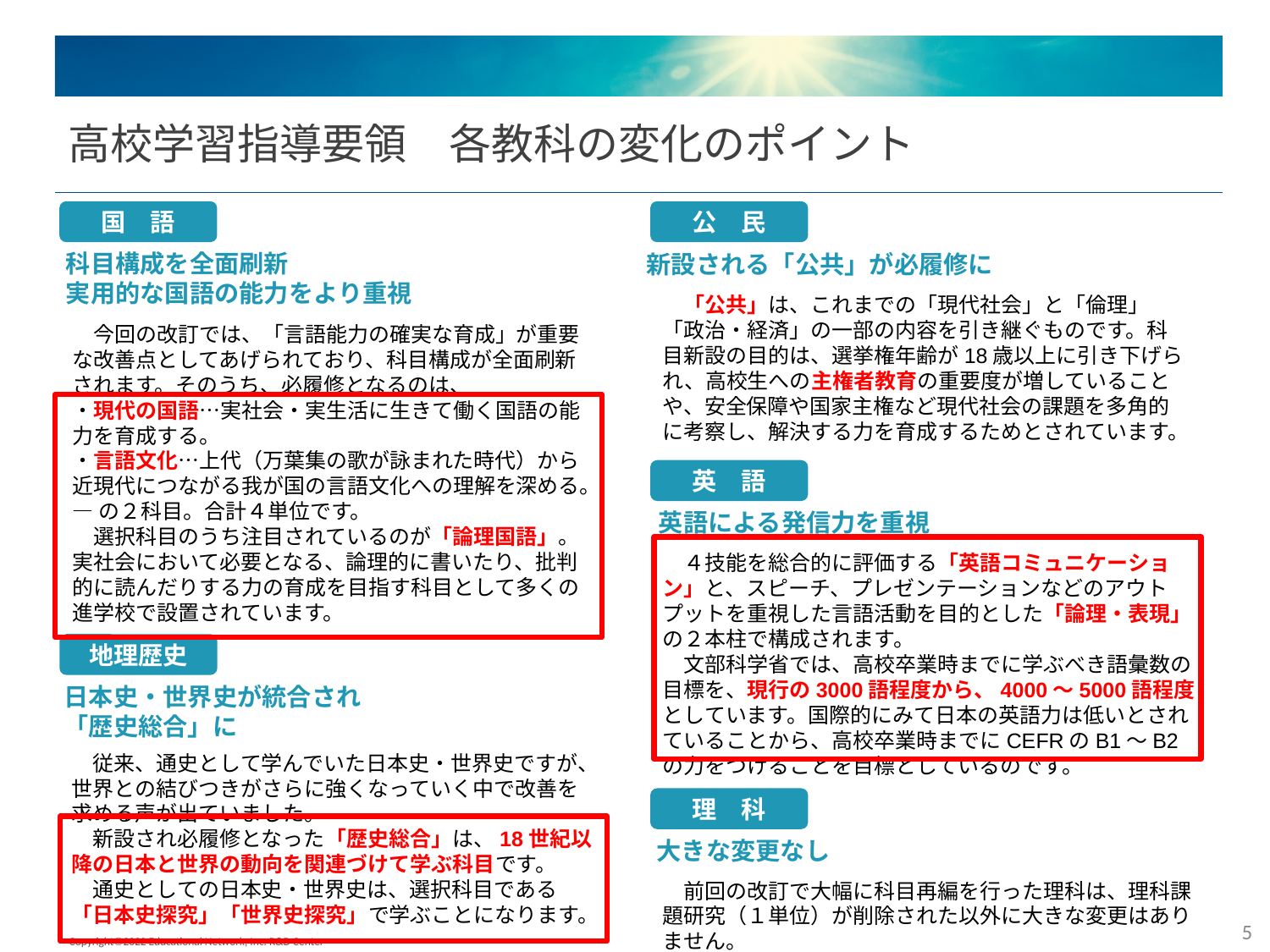

# 高校学習指導要領　各教科の変化のポイント
国　語
公　民
科目構成を全面刷新
実用的な国語の能力をより重視
新設される「公共」が必履修に
　「公共」は、これまでの「現代社会」と「倫理」「政治・経済」の一部の内容を引き継ぐものです。科目新設の目的は、選挙権年齢が18歳以上に引き下げられ、高校生への主権者教育の重要度が増していることや、安全保障や国家主権など現代社会の課題を多角的に考察し、解決する力を育成するためとされています。
　今回の改訂では、「言語能力の確実な育成」が重要な改善点としてあげられており、科目構成が全面刷新されます。そのうち、必履修となるのは、
・現代の国語…実社会・実生活に生きて働く国語の能力を育成する。
・言語文化…上代（万葉集の歌が詠まれた時代）から近現代につながる我が国の言語文化への理解を深める。
―の２科目。合計４単位です。
　選択科目のうち注目されているのが「論理国語」。実社会において必要となる、論理的に書いたり、批判的に読んだりする力の育成を目指す科目として多くの進学校で設置されています。

英　語
英語による発信力を重視

　４技能を総合的に評価する「英語コミュニケーション」と、スピーチ、プレゼンテーションなどのアウトプットを重視した言語活動を目的とした「論理・表現」の２本柱で構成されます。
　文部科学省では、高校卒業時までに学ぶべき語彙数の目標を、現行の3000語程度から、4000～5000語程度としています。国際的にみて日本の英語力は低いとされていることから、高校卒業時までにCEFRのB1～B2の力をつけることを目標としているのです。
地理歴史
日本史・世界史が統合され
「歴史総合」に
　従来、通史として学んでいた日本史・世界史ですが、世界との結びつきがさらに強くなっていく中で改善を求める声が出ていました。
　新設され必履修となった「歴史総合」は、18世紀以降の日本と世界の動向を関連づけて学ぶ科目です。
　通史としての日本史・世界史は、選択科目である「日本史探究」「世界史探究」で学ぶことになります。
理　科

大きな変更なし
　前回の改訂で大幅に科目再編を行った理科は、理科課題研究（１単位）が削除された以外に大きな変更はありません。
5
Copyright©2022 Educational Network, Inc. R&D Center